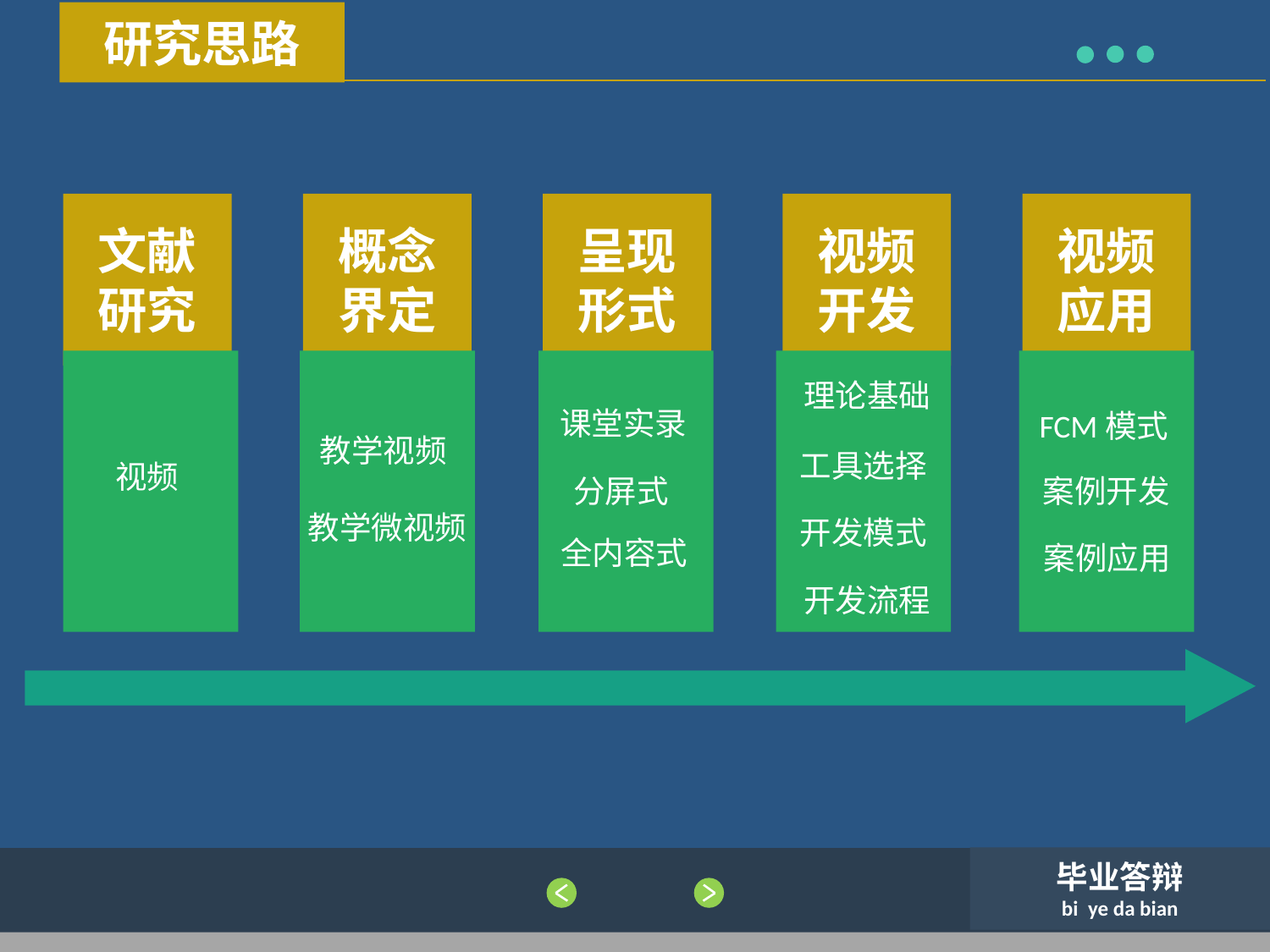

研究思路

文献研究
概念界定
呈现形式
视频开发
视频应用

理论基础
课堂实录
FCM模式
教学视频
工具选择
视频
分屏式
案例开发
教学微视频
开发模式
全内容式
案例应用
开发流程

毕业答辩
bi  ye da bian